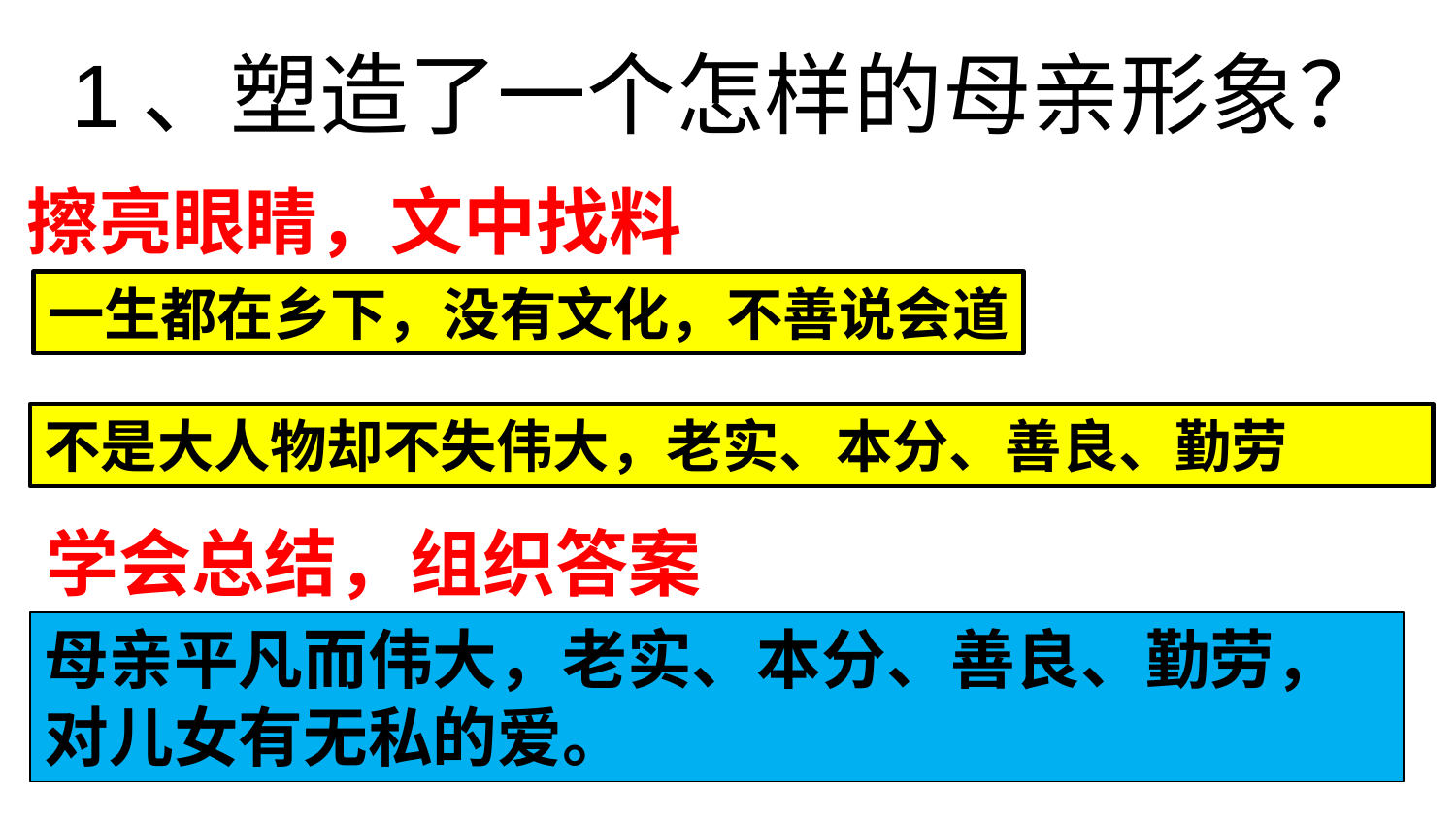

# 1、塑造了一个怎样的母亲形象？
擦亮眼睛，文中找料
一生都在乡下，没有文化，不善说会道
不是大人物却不失伟大，老实、本分、善良、勤劳
学会总结，组织答案
母亲平凡而伟大，老实、本分、善良、勤劳，对儿女有无私的爱。